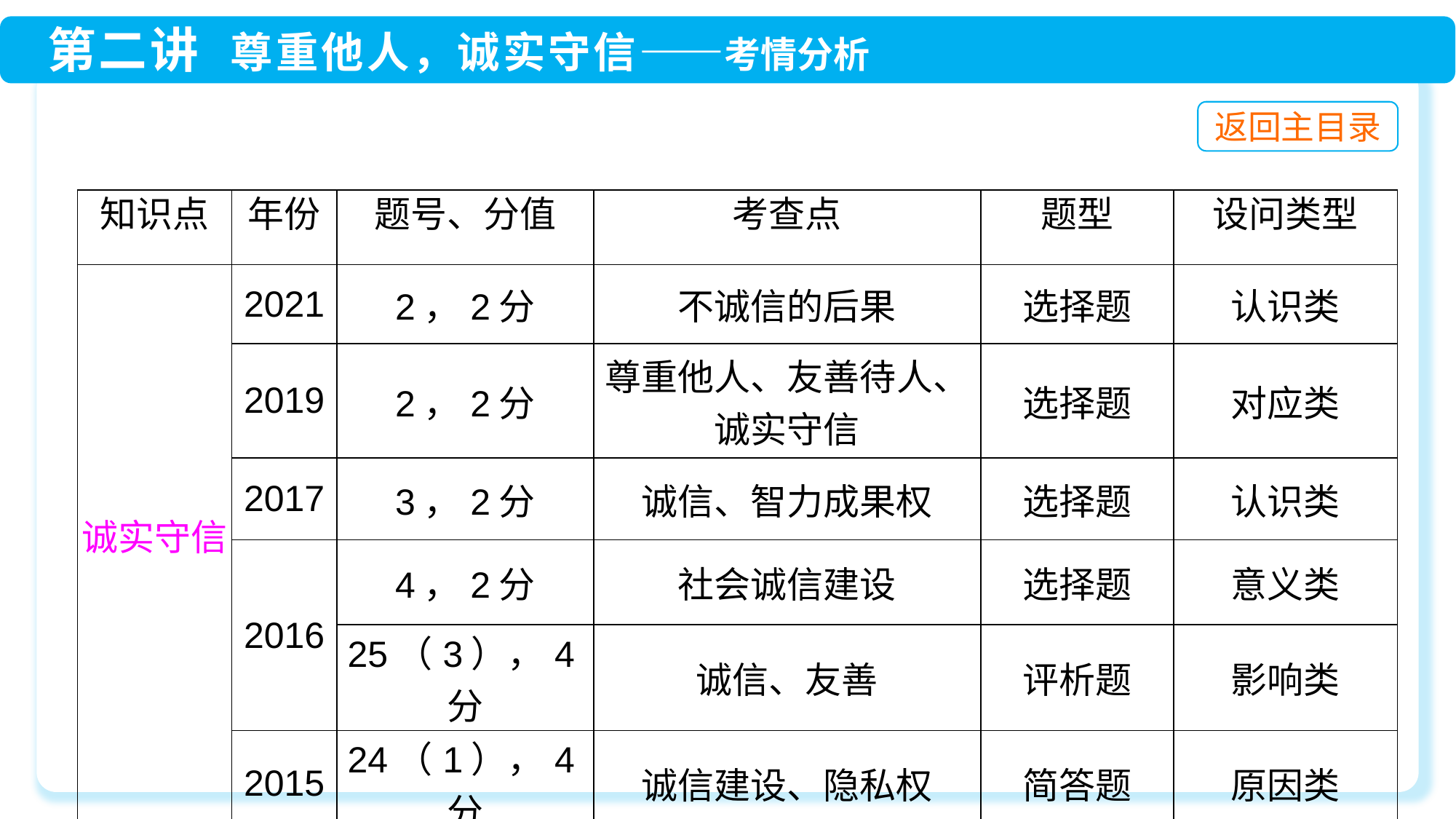

| 知识点 | 年份 | 题号、分值 | 考查点 | 题型 | 设问类型 |
| --- | --- | --- | --- | --- | --- |
| 诚实守信 | 2021 | 2，2分 | 不诚信的后果 | 选择题 | 认识类 |
|  | 2019 | 2，2分 | 尊重他人、友善待人、诚实守信 | 选择题 | 对应类 |
|  | 2017 | 3，2分 | 诚信、智力成果权 | 选择题 | 认识类 |
|  | 2016 | 4，2分 | 社会诚信建设 | 选择题 | 意义类 |
|  |  | 25（3），4分 | 诚信、友善 | 评析题 | 影响类 |
|  | 2015 | 24（1），4分 | 诚信建设、隐私权 | 简答题 | 原因类 |